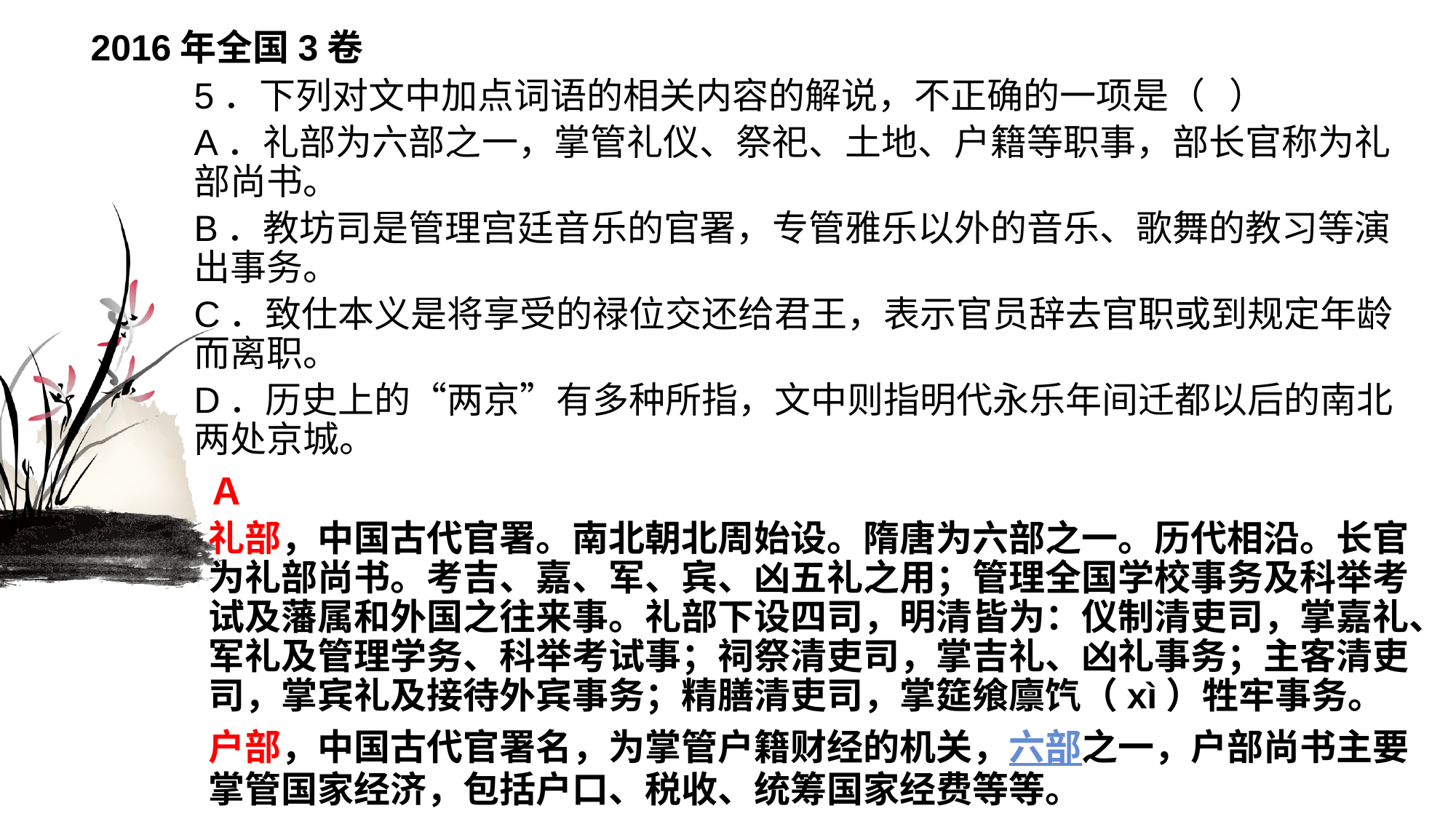

# 2016年全国3卷
5．下列对文中加点词语的相关内容的解说，不正确的一项是（   ）
A．礼部为六部之一，掌管礼仪、祭祀、土地、户籍等职事，部长官称为礼部尚书。
B．教坊司是管理宫廷音乐的官署，专管雅乐以外的音乐、歌舞的教习等演出事务。
C．致仕本义是将享受的禄位交还给君王，表示官员辞去官职或到规定年龄而离职。
D．历史上的“两京”有多种所指，文中则指明代永乐年间迁都以后的南北两处京城。
Ａ
礼部，中国古代官署。南北朝北周始设。隋唐为六部之一。历代相沿。长官为礼部尚书。考吉、嘉、军、宾、凶五礼之用；管理全国学校事务及科举考试及藩属和外国之往来事。礼部下设四司，明清皆为：仪制清吏司，掌嘉礼、军礼及管理学务、科举考试事；祠祭清吏司，掌吉礼、凶礼事务；主客清吏司，掌宾礼及接待外宾事务；精膳清吏司，掌筵飨廪饩（xì）牲牢事务。
户部，中国古代官署名，为掌管户籍财经的机关，六部之一，户部尚书主要掌管国家经济，包括户口、税收、统筹国家经费等等。